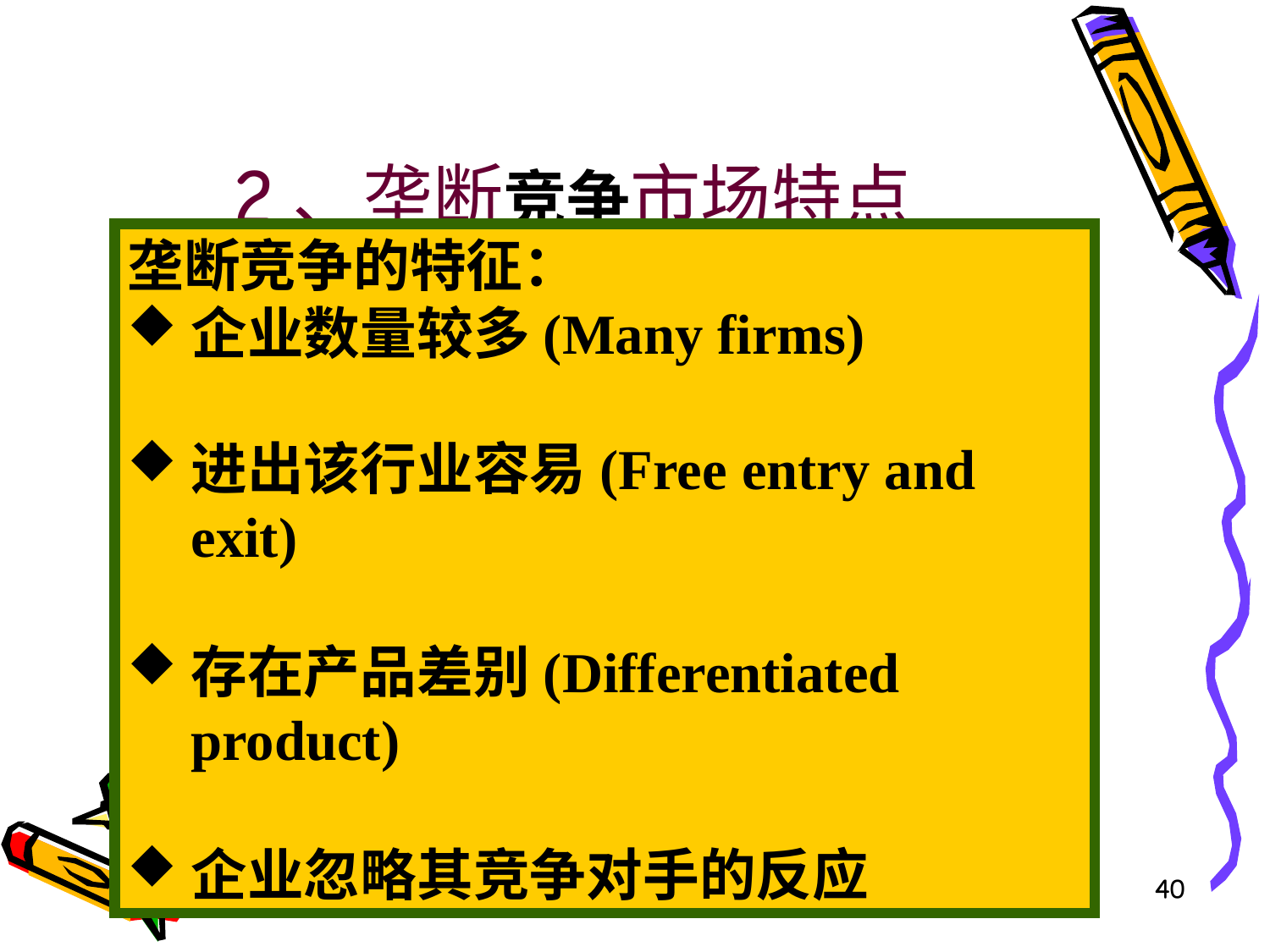

# 2、垄断竞争市场特点
垄断竞争的特征：
企业数量较多(Many firms)

进出该行业容易(Free entry and exit)

存在产品差别(Differentiated product)

企业忽略其竞争对手的反应
40